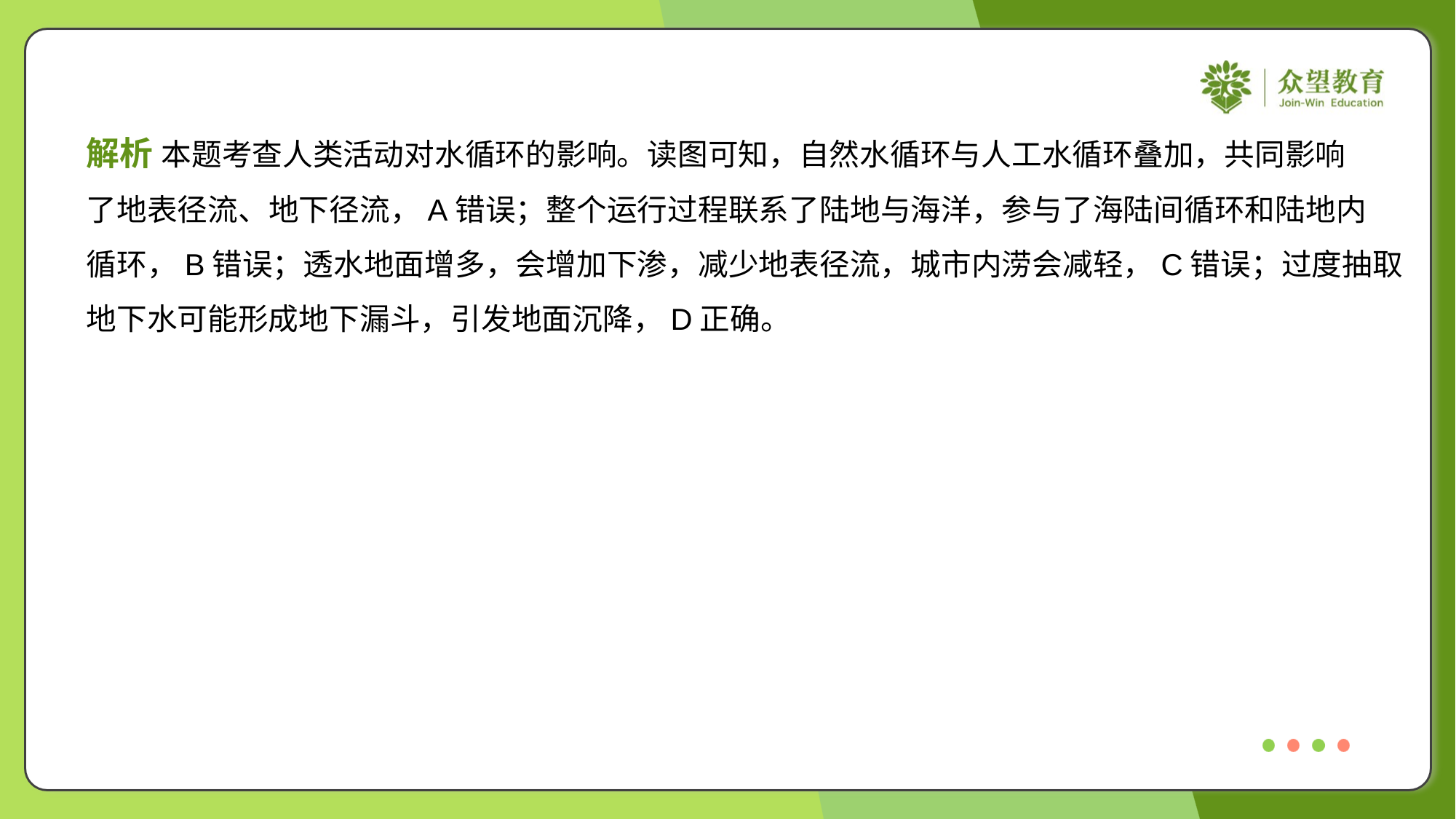

解析 本题考查人类活动对水循环的影响。读图可知，自然水循环与人工水循环叠加，共同影响
了地表径流、地下径流，A错误；整个运行过程联系了陆地与海洋，参与了海陆间循环和陆地内
循环，B错误；透水地面增多，会增加下渗，减少地表径流，城市内涝会减轻，C错误；过度抽取
地下水可能形成地下漏斗，引发地面沉降，D正确。